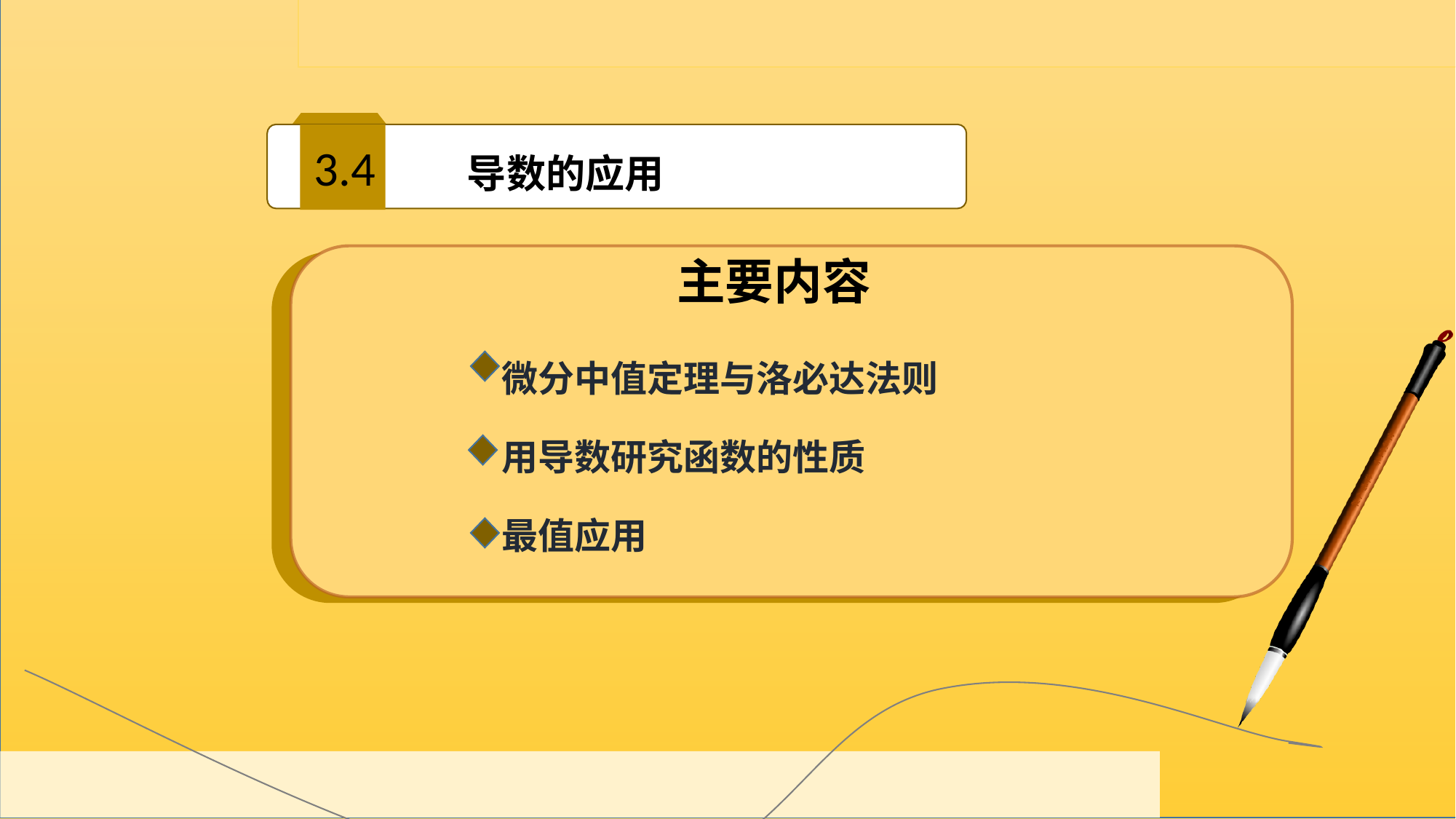

3.4
导数的应用
主要内容
  微分中值定理与洛必达法则
  用导数研究函数的性质
  最值应用